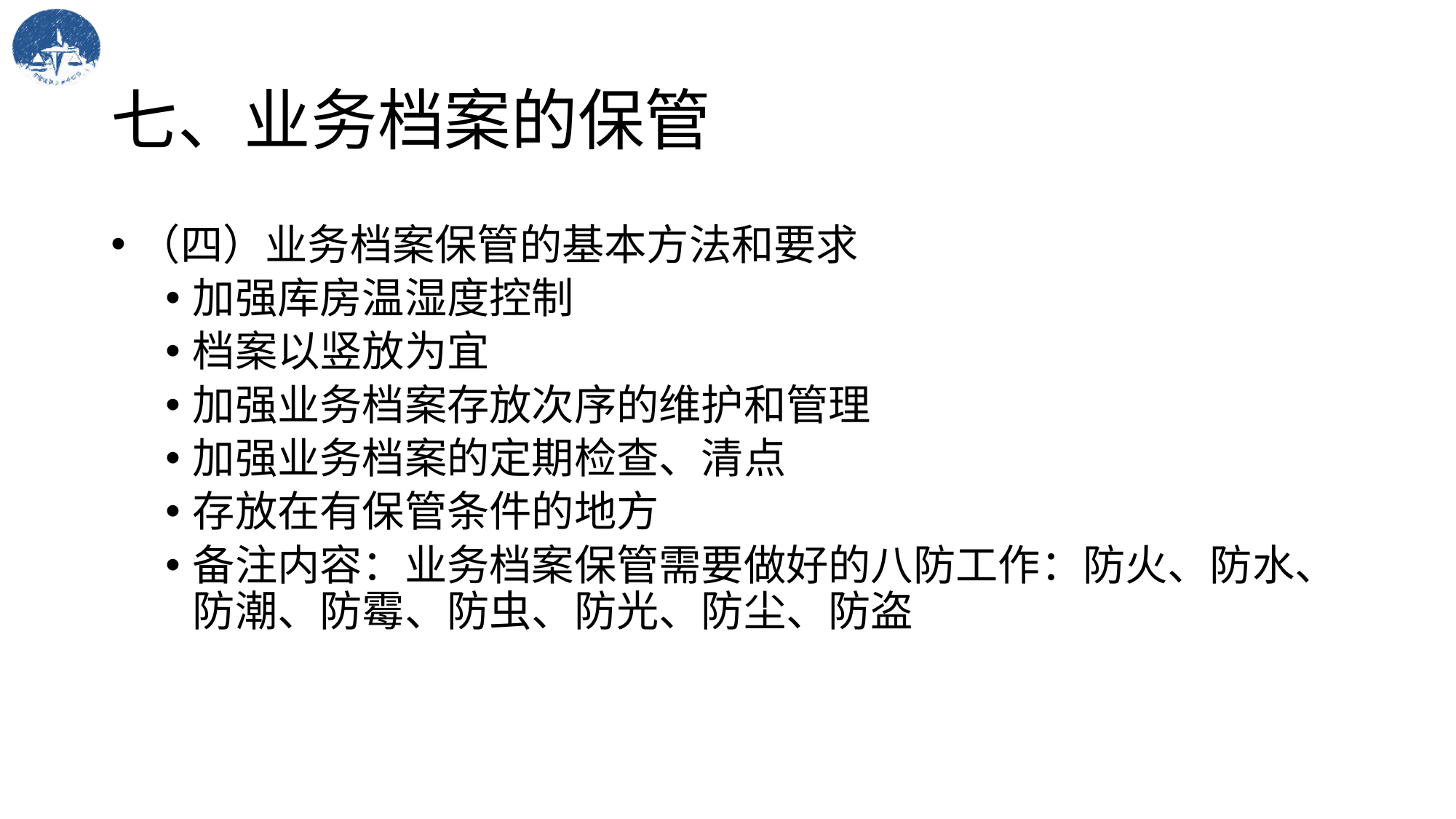

# 七、业务档案的保管
（四）业务档案保管的基本方法和要求
加强库房温湿度控制
档案以竖放为宜
加强业务档案存放次序的维护和管理
加强业务档案的定期检查、清点
存放在有保管条件的地方
备注内容：业务档案保管需要做好的八防工作：防火、防水、防潮、防霉、防虫、防光、防尘、防盗

9